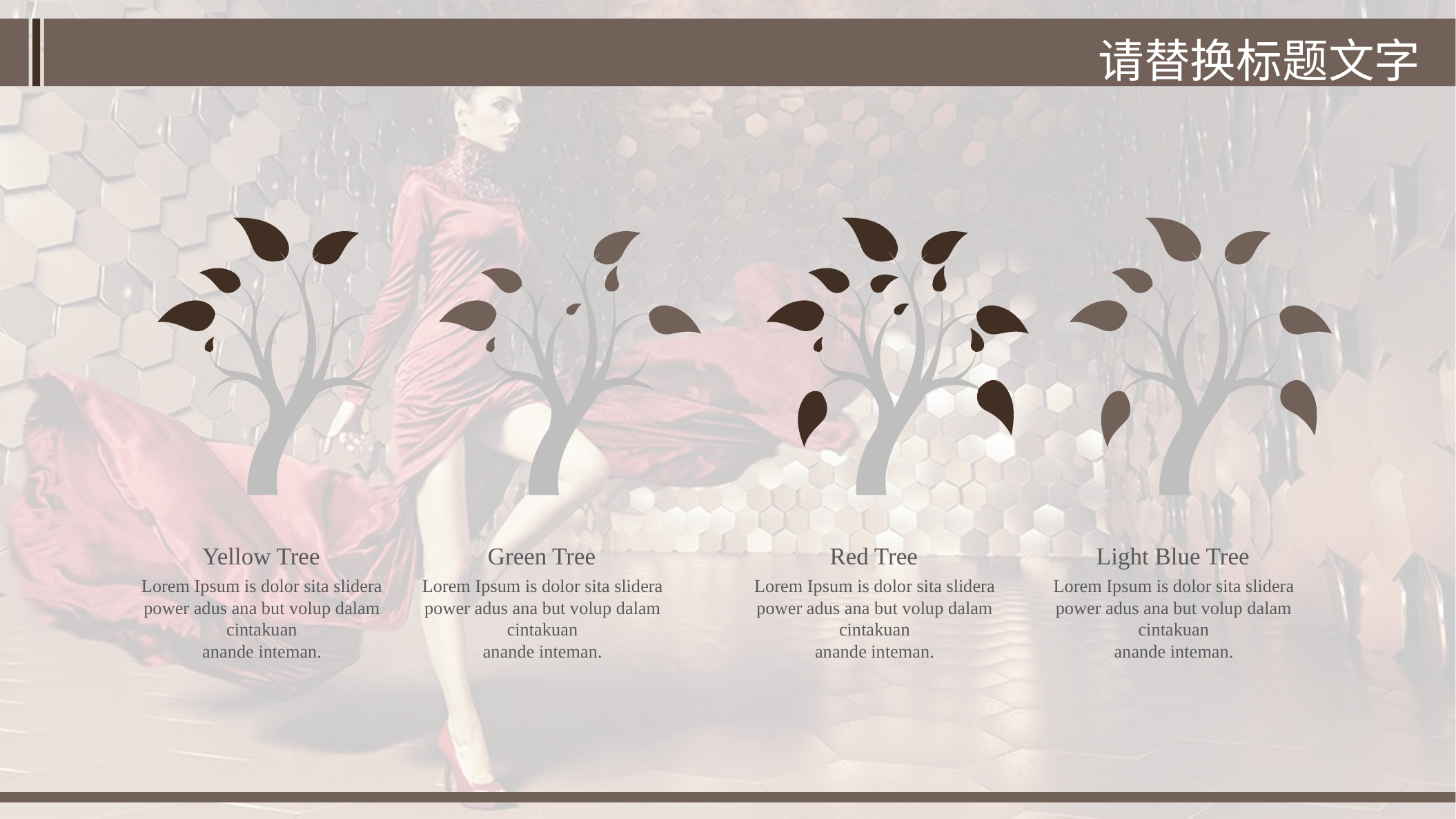

请替换标题文字

Yellow Tree
Lorem Ipsum is dolor sita slidera power adus ana but volup dalam cintakuan
anande inteman.
Green Tree
Lorem Ipsum is dolor sita slidera power adus ana but volup dalam cintakuan
anande inteman.
Red Tree
Lorem Ipsum is dolor sita slidera power adus ana but volup dalam cintakuan
anande inteman.
Light Blue Tree
Lorem Ipsum is dolor sita slidera power adus ana but volup dalam cintakuan
anande inteman.